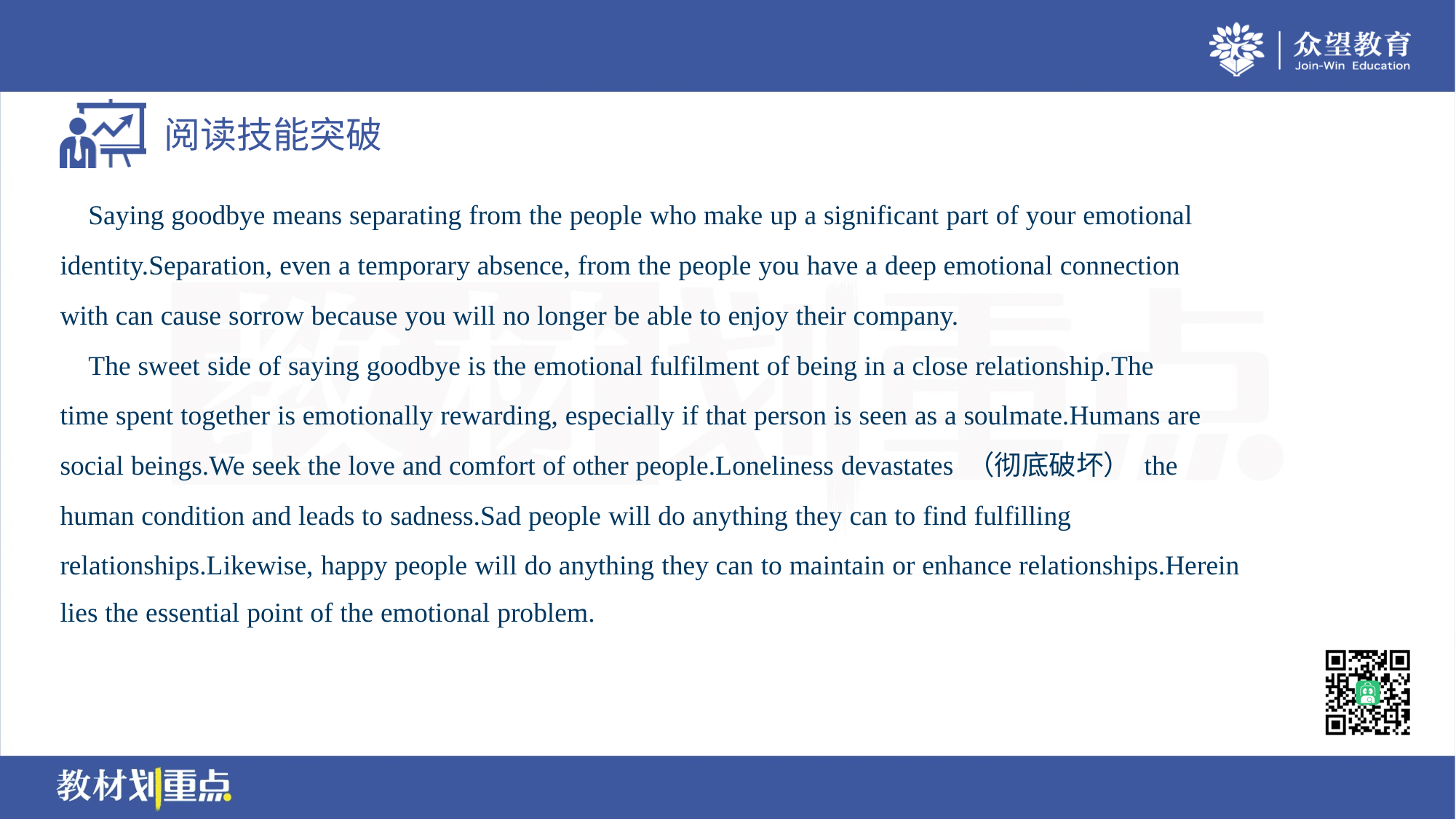

Saying goodbye means separating from the people who make up a significant part of your emotional
identity.Separation, even a temporary absence, from the people you have a deep emotional connection
with can cause sorrow because you will no longer be able to enjoy their company.
    The sweet side of saying goodbye is the emotional fulfilment of being in a close relationship.The
time spent together is emotionally rewarding, especially if that person is seen as a soulmate.Humans are
social beings.We seek the love and comfort of other people.Loneliness devastates （彻底破坏） the
human condition and leads to sadness.Sad people will do anything they can to find fulfilling
relationships.Likewise, happy people will do anything they can to maintain or enhance relationships.Herein
lies the essential point of the emotional problem.